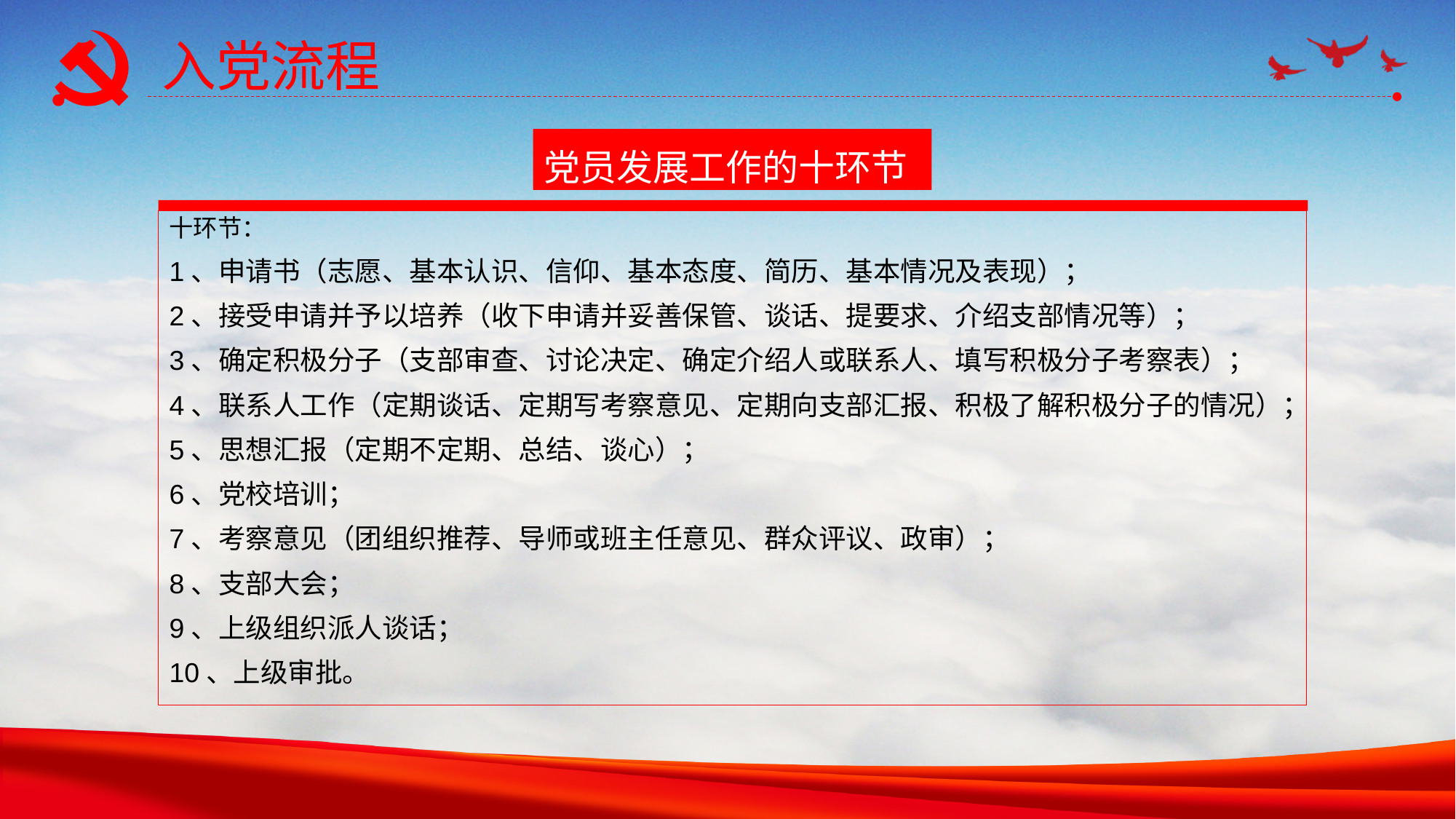

入党流程
党员发展工作的十环节

十环节：
1、申请书（志愿、基本认识、信仰、基本态度、简历、基本情况及表现）；
2、接受申请并予以培养（收下申请并妥善保管、谈话、提要求、介绍支部情况等）；
3、确定积极分子（支部审查、讨论决定、确定介绍人或联系人、填写积极分子考察表）；
4、联系人工作（定期谈话、定期写考察意见、定期向支部汇报、积极了解积极分子的情况）；
5、思想汇报（定期不定期、总结、谈心）；
6、党校培训；
7、考察意见（团组织推荐、导师或班主任意见、群众评议、政审）；
8、支部大会；
9、上级组织派人谈话；
10、上级审批。